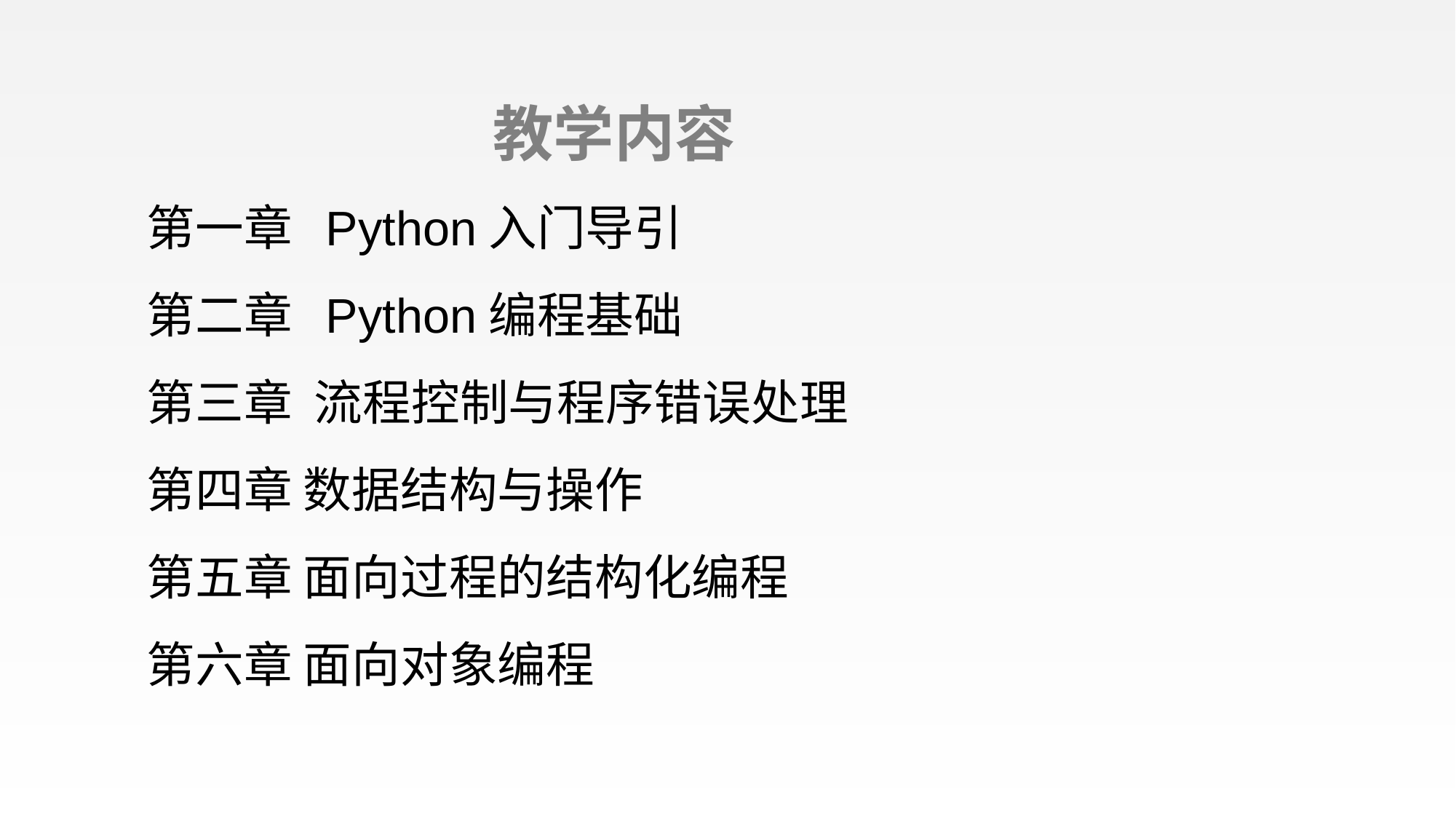

教学内容
第一章  Python入门导引
第二章  Python编程基础
第三章  流程控制与程序错误处理
第四章 数据结构与操作
第五章 面向过程的结构化编程
第六章 面向对象编程